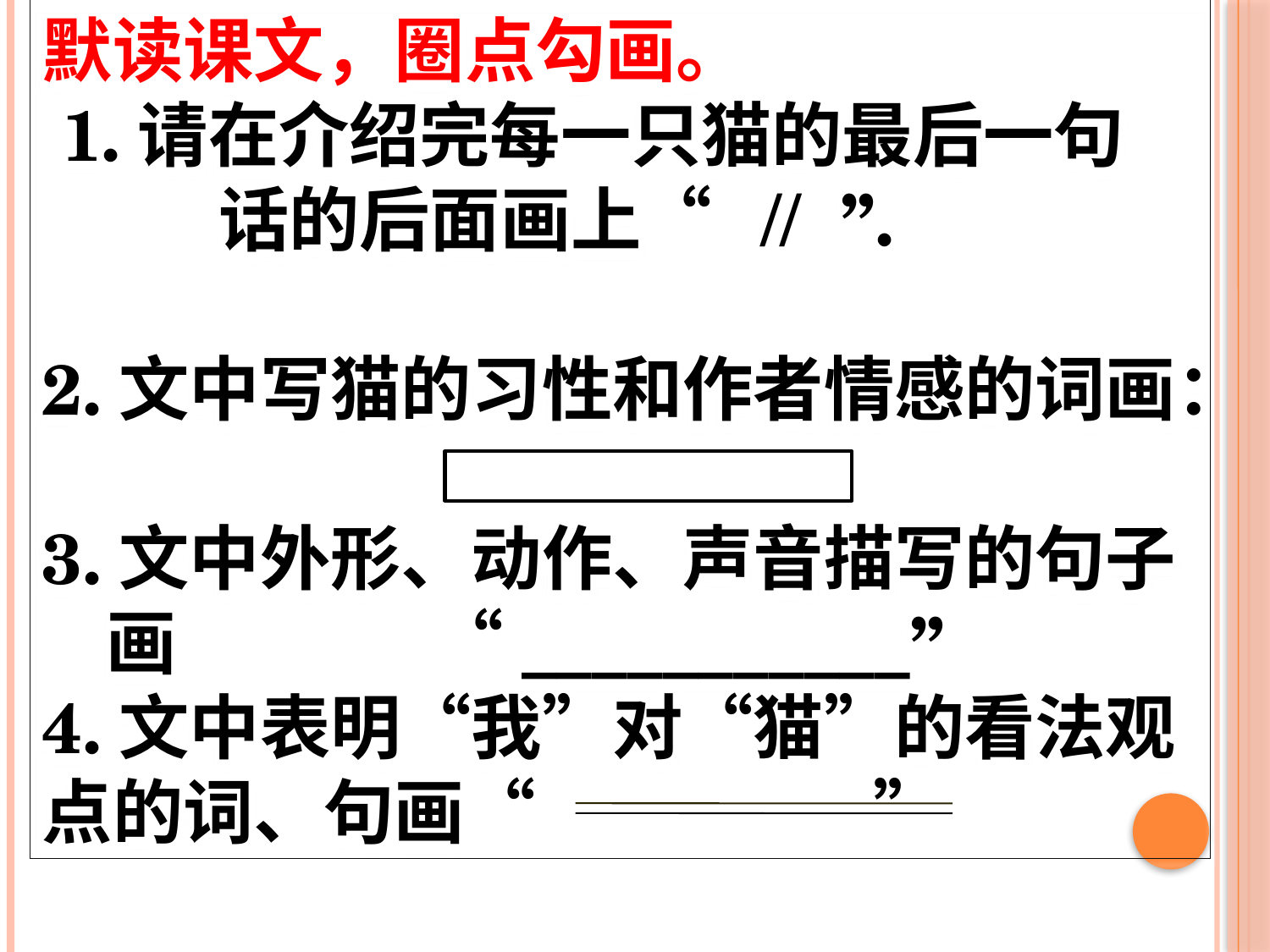

默读课文，圈点勾画。
 1.请在介绍完每一只猫的最后一句                话的后面画上“  //  ”.

2.文中写猫的习性和作者情感的词画：

3.文中外形、动作、声音描写的句子      画                “___________”
4.文中表明“我”对“猫”的看法观点的词、句画“                     ”